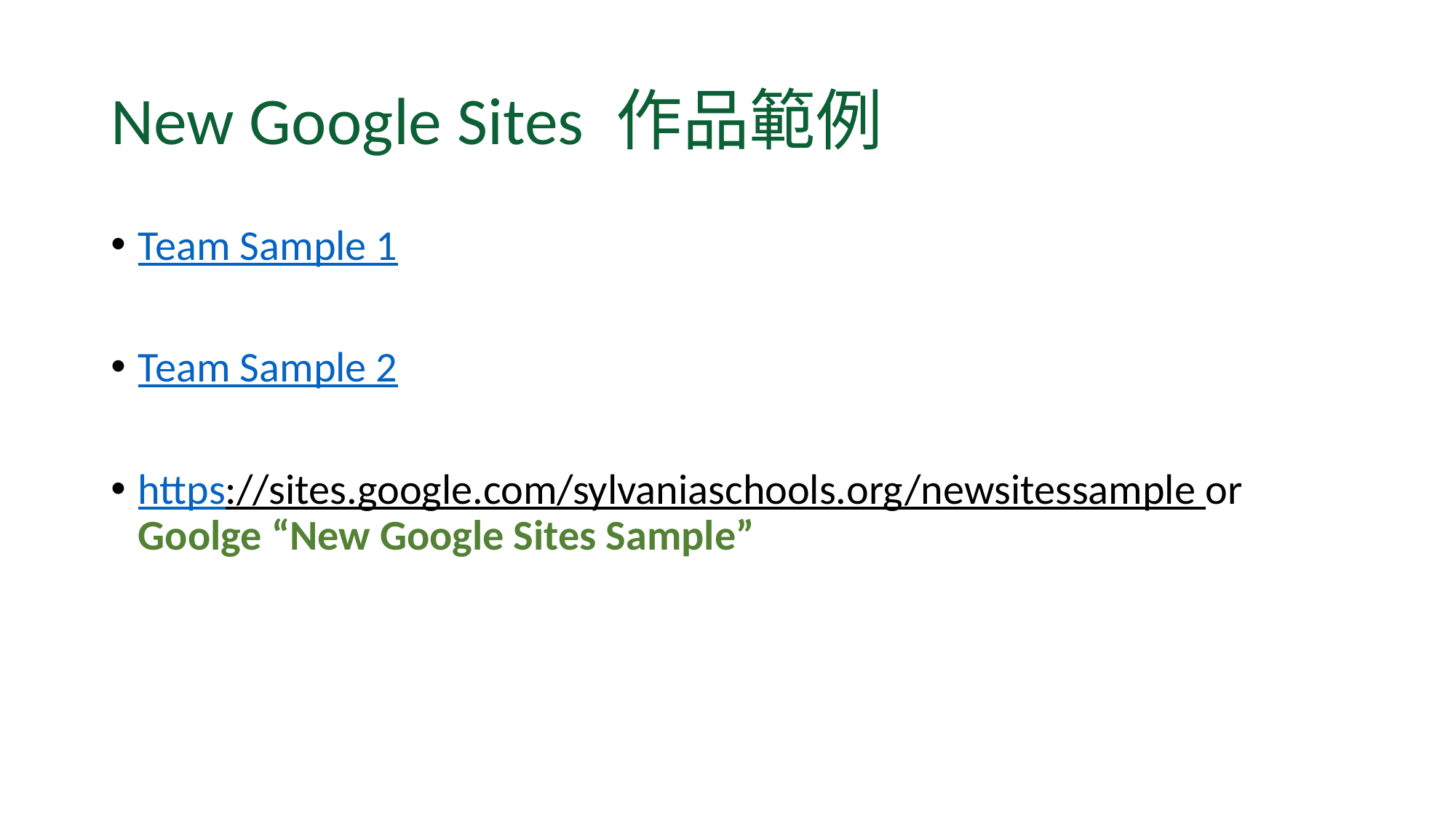

# New Google Sites 作品範例
Team Sample 1

Team Sample 2

https://sites.google.com/sylvaniaschools.org/newsitessample or Goolge “New Google Sites Sample”